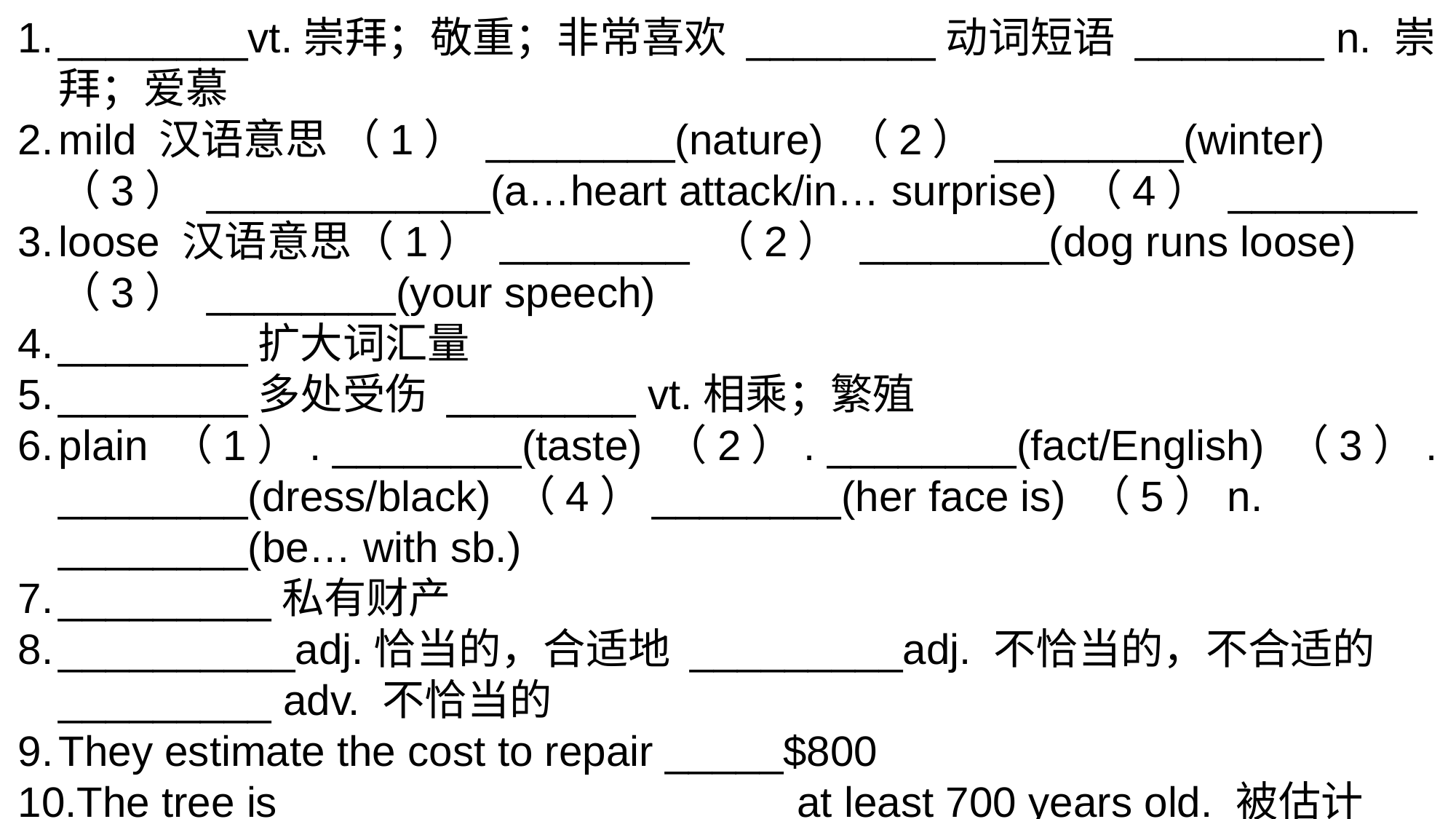

________vt.崇拜；敬重；非常喜欢 ________动词短语 ________ n. 崇拜；爱慕
mild 汉语意思 （1） ________(nature) （2） ________(winter)  （3） ____________(a…heart attack/in… surprise) （4） ________
loose 汉语意思（1） ________ （2） ________(dog runs loose) （3） ________(your speech)
________扩大词汇量
________多处受伤 ________ vt.相乘；繁殖
plain （1）. ________(taste) （2）. ________(fact/English) （3）. ________(dress/black) （4）________(her face is) （5）n. ________(be… with sb.)
_________私有财产
__________adj.恰当的，合适地 _________adj. 不恰当的，不合适的 _________ adv. 不恰当的
They estimate the cost to repair _____$800
The tree is _____   _______  _______at least 700 years old. 被估计
据估计(句式)